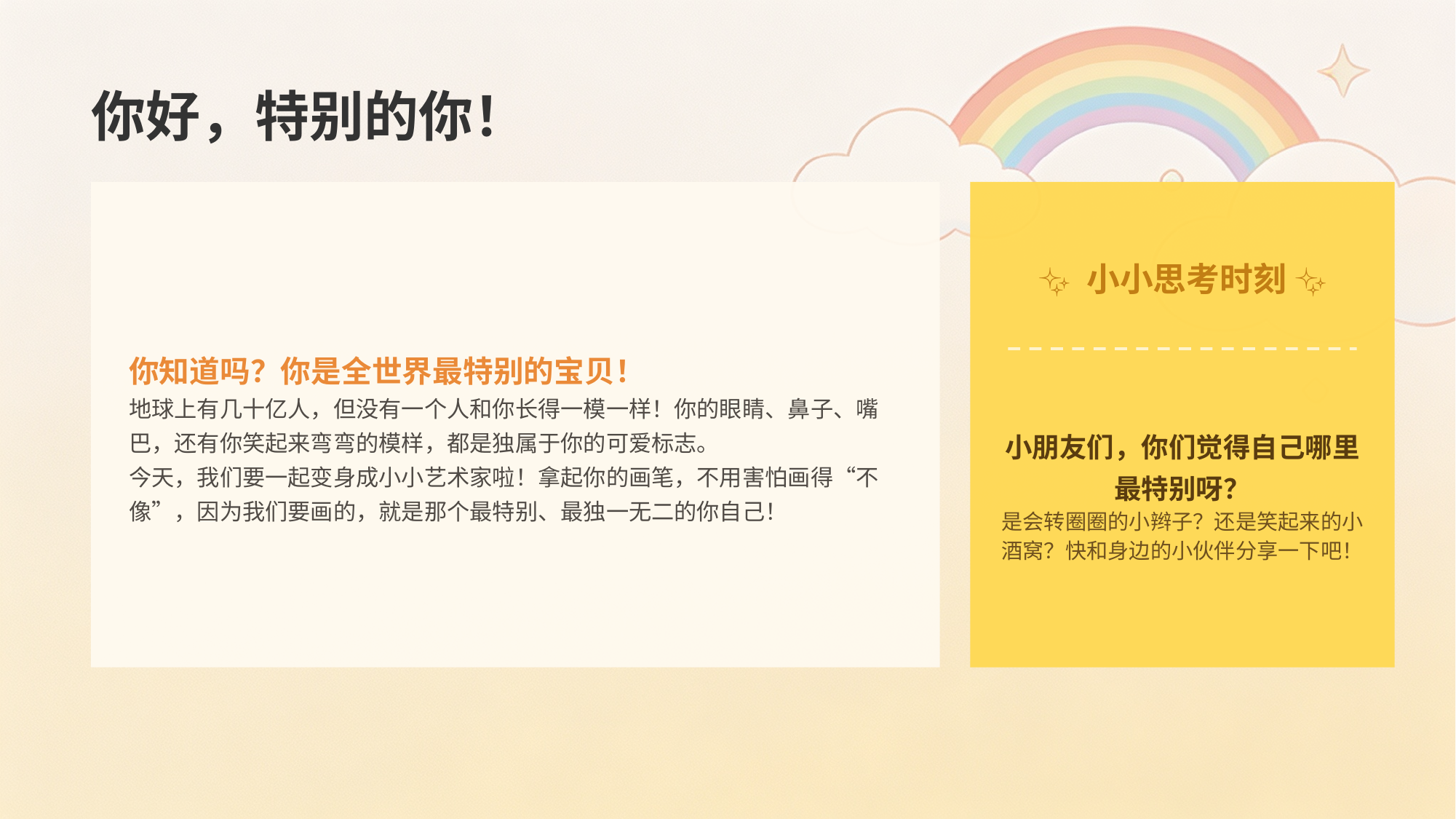

你好，特别的你！

你知道吗？你是全世界最特别的宝贝！
地球上有几十亿人，但没有一个人和你长得一模一样！你的眼睛、鼻子、嘴巴，还有你笑起来弯弯的模样，都是独属于你的可爱标志。
今天，我们要一起变身成小小艺术家啦！拿起你的画笔，不用害怕画得“不像”，因为我们要画的，就是那个最特别、最独一无二的你自己！
✨ 小小思考时刻 ✨
小朋友们，你们觉得自己哪里最特别呀？
是会转圈圈的小辫子？还是笑起来的小酒窝？快和身边的小伙伴分享一下吧！